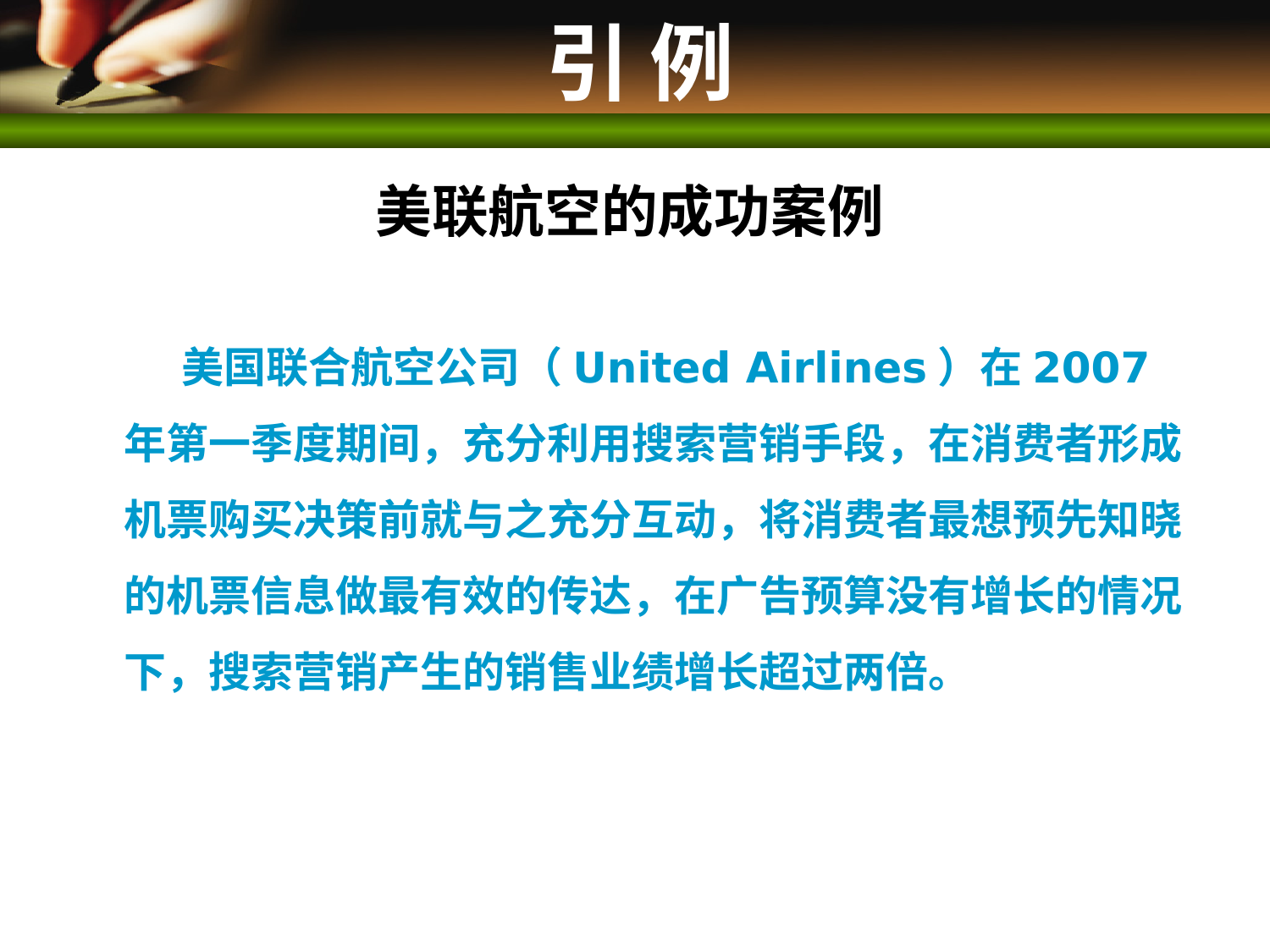

# 引 例
美联航空的成功案例

          美国联合航空公司（United Airlines）在2007年第一季度期间，充分利用搜索营销手段，在消费者形成机票购买决策前就与之充分互动，将消费者最想预先知晓的机票信息做最有效的传达，在广告预算没有增长的情况下，搜索营销产生的销售业绩增长超过两倍。